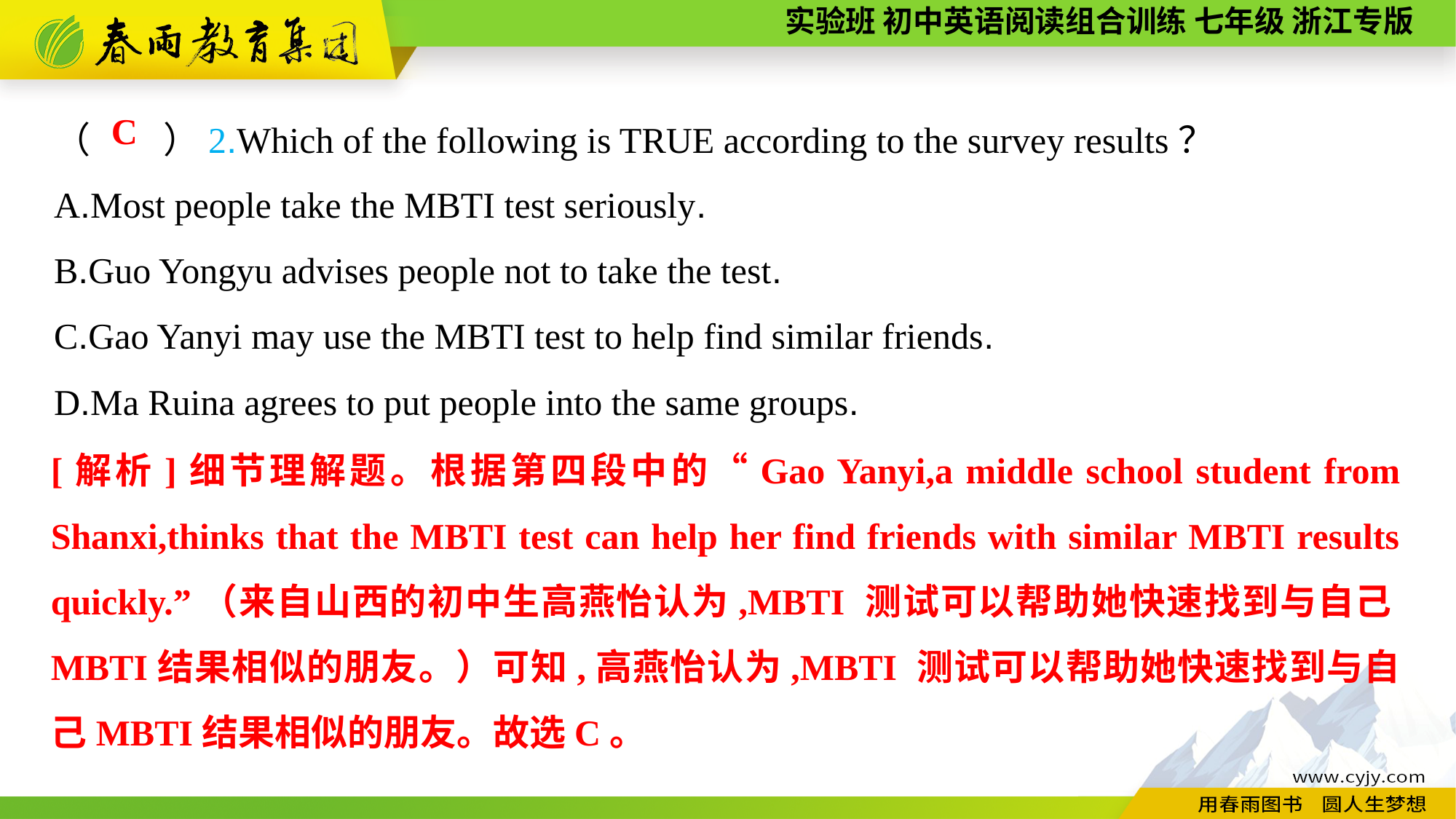

（　　）2.Which of the following is TRUE according to the survey results？
A.Most people take the MBTI test seriously.
B.Guo Yongyu advises people not to take the test.
C.Gao Yanyi may use the MBTI test to help find similar friends.
D.Ma Ruina agrees to put people into the same groups.
C
[解析]细节理解题。根据第四段中的“Gao Yanyi,a middle school student from Shanxi,thinks that the MBTI test can help her find friends with similar MBTI results quickly.”（来自山西的初中生高燕怡认为,MBTI 测试可以帮助她快速找到与自己MBTI结果相似的朋友。）可知,高燕怡认为,MBTI 测试可以帮助她快速找到与自己MBTI结果相似的朋友。故选C。